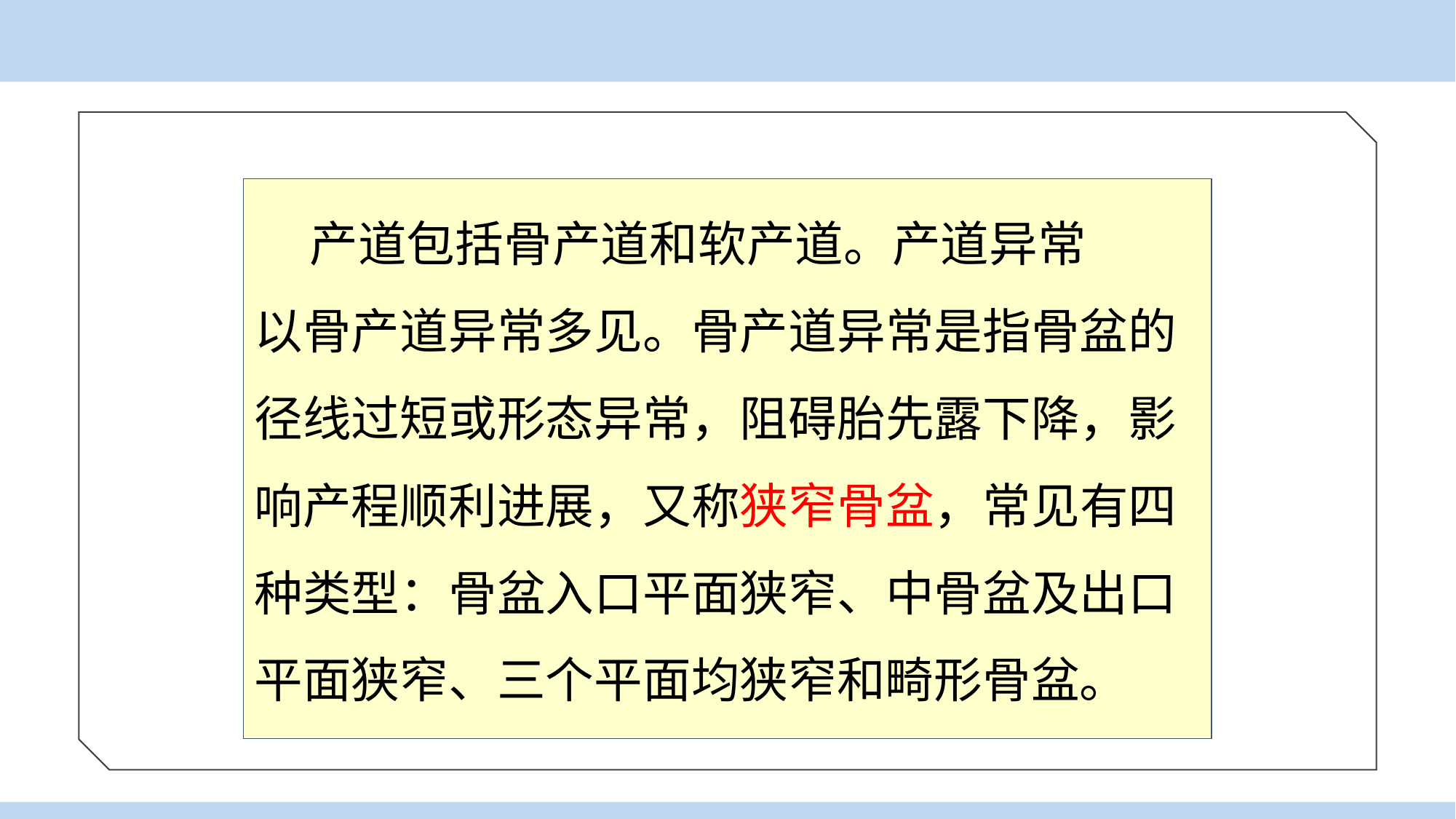

产道包括骨产道和软产道。产道异常
以骨产道异常多见。骨产道异常是指骨盆的
径线过短或形态异常，阻碍胎先露下降，影
响产程顺利进展，又称狭窄骨盆，常见有四
种类型：骨盆入口平面狭窄、中骨盆及出口
平面狭窄、三个平面均狭窄和畸形骨盆。